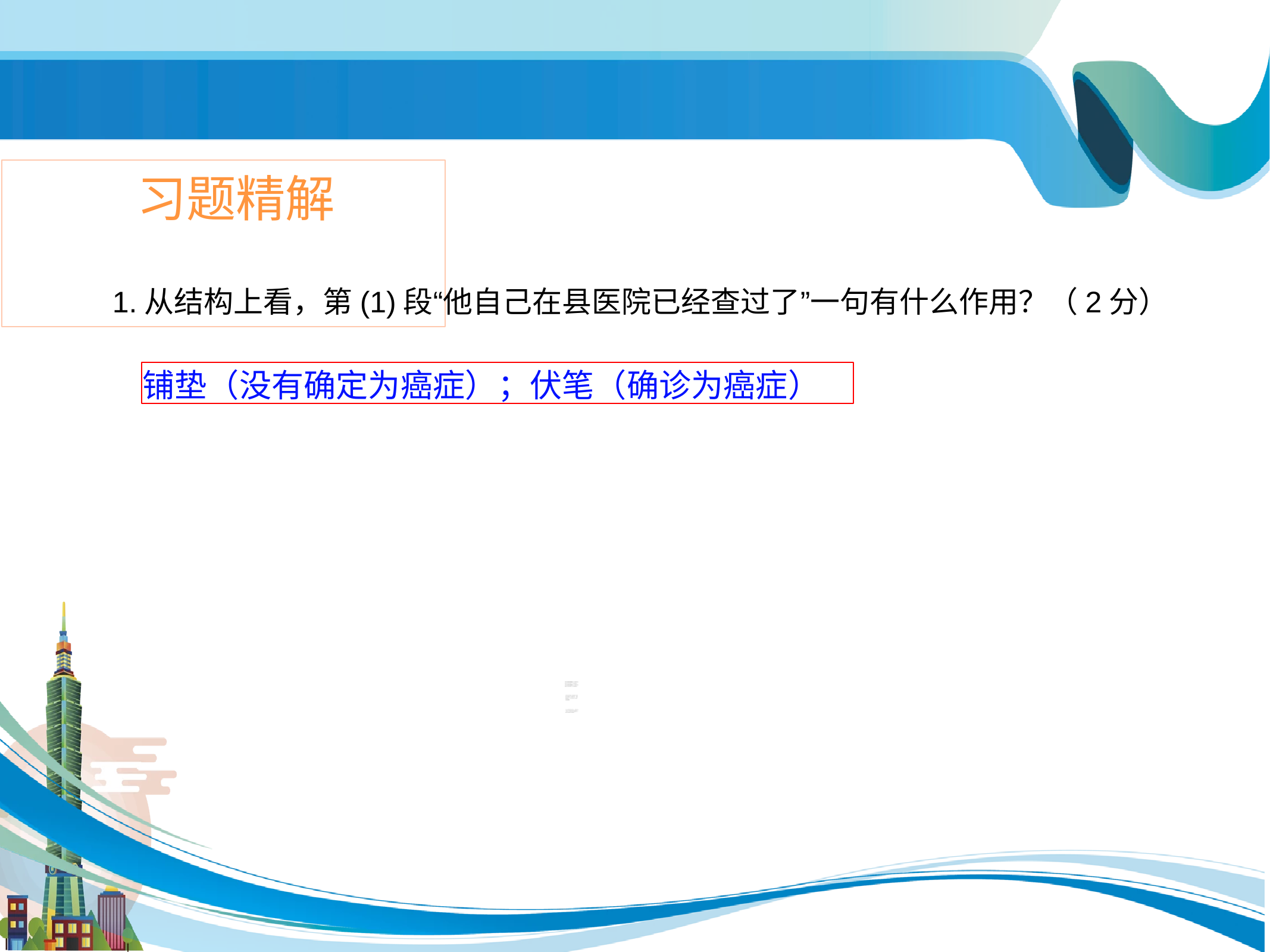

# 习题精解
1.从结构上看，第(1)段“他自己在县医院已经查过了”一句有什么作用？（2分）
铺垫（没有确定为癌症）；伏笔（确诊为癌症）